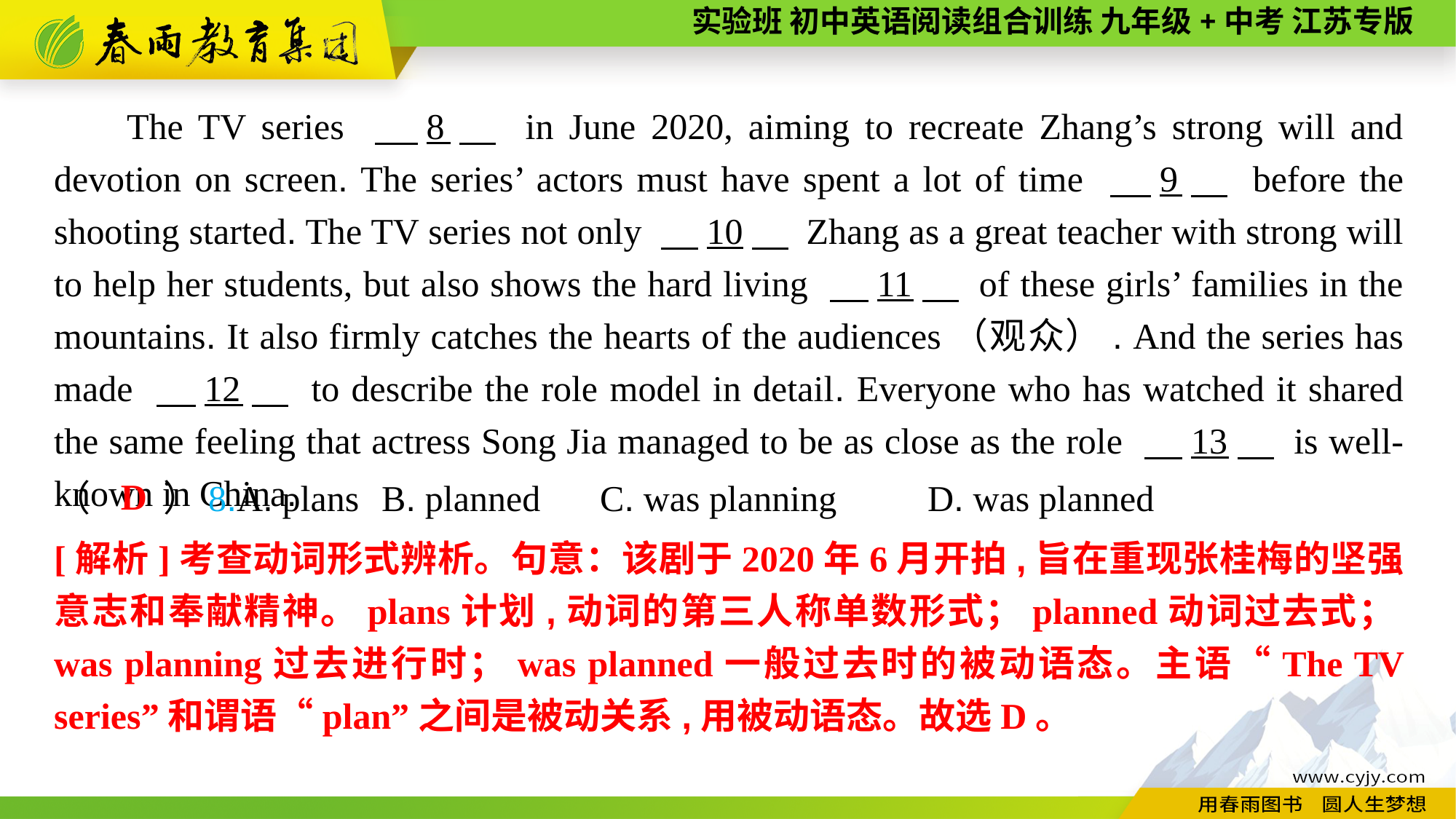

The TV series 　8　 in June 2020, aiming to recreate Zhang’s strong will and devotion on screen. The series’ actors must have spent a lot of time 　9　 before the shooting started. The TV series not only 　10　 Zhang as a great teacher with strong will to help her students, but also shows the hard living 　11　 of these girls’ families in the mountains. It also firmly catches the hearts of the audiences（观众）. And the series has made 　12　 to describe the role model in detail. Everyone who has watched it shared the same feeling that actress Song Jia managed to be as close as the role 　13　 is well-known in China.
D
（　　）8.A. plans	B. planned	C. was planning	D. was planned
[解析]考查动词形式辨析。句意：该剧于2020年6月开拍,旨在重现张桂梅的坚强意志和奉献精神。plans计划,动词的第三人称单数形式；planned动词过去式；was planning过去进行时；was planned一般过去时的被动语态。主语“The TV series”和谓语“plan”之间是被动关系,用被动语态。故选D。